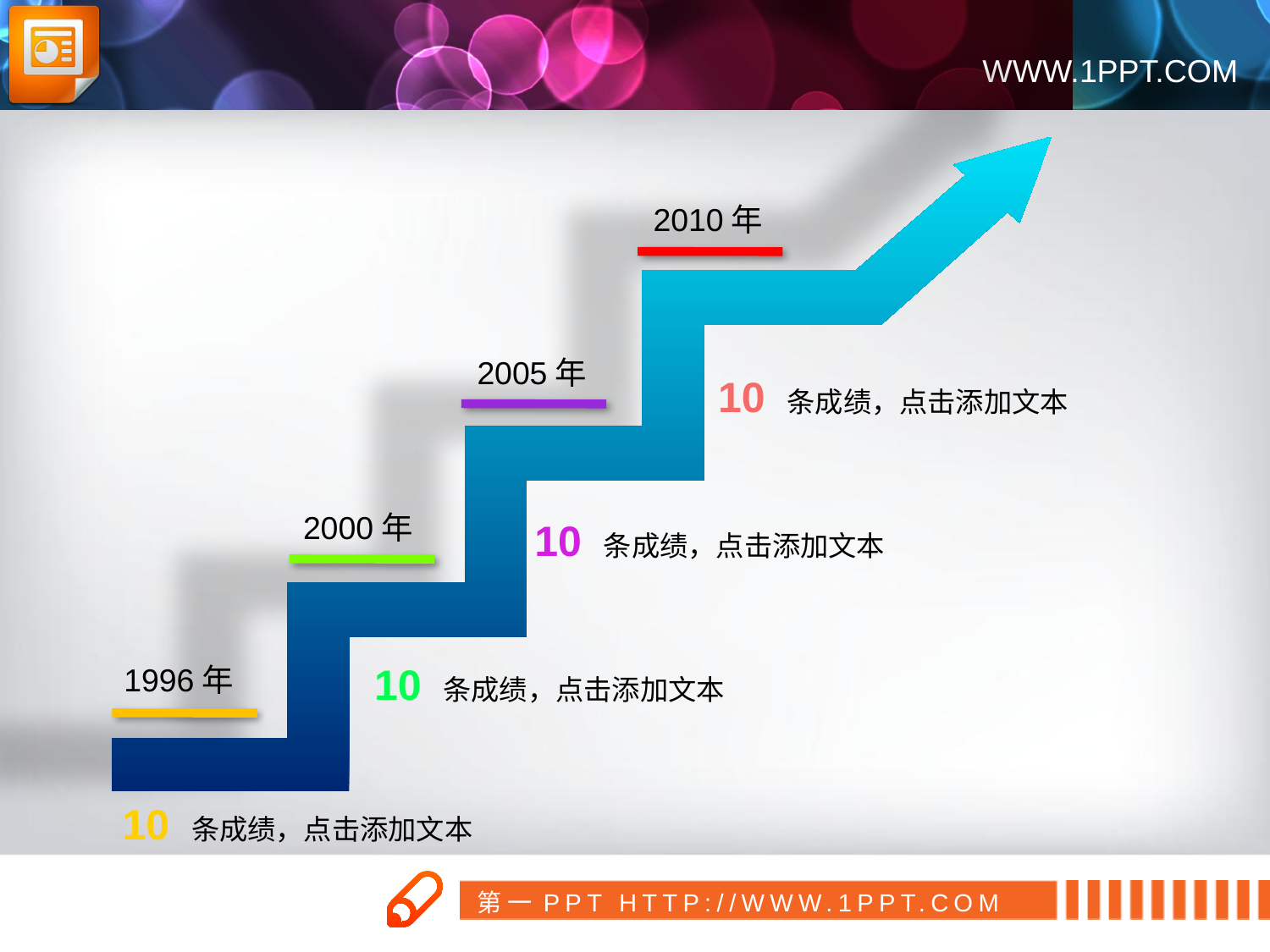

2010年
2005年
10 条成绩，点击添加文本
2000年
10 条成绩，点击添加文本
10 条成绩，点击添加文本
1996年
10 条成绩，点击添加文本